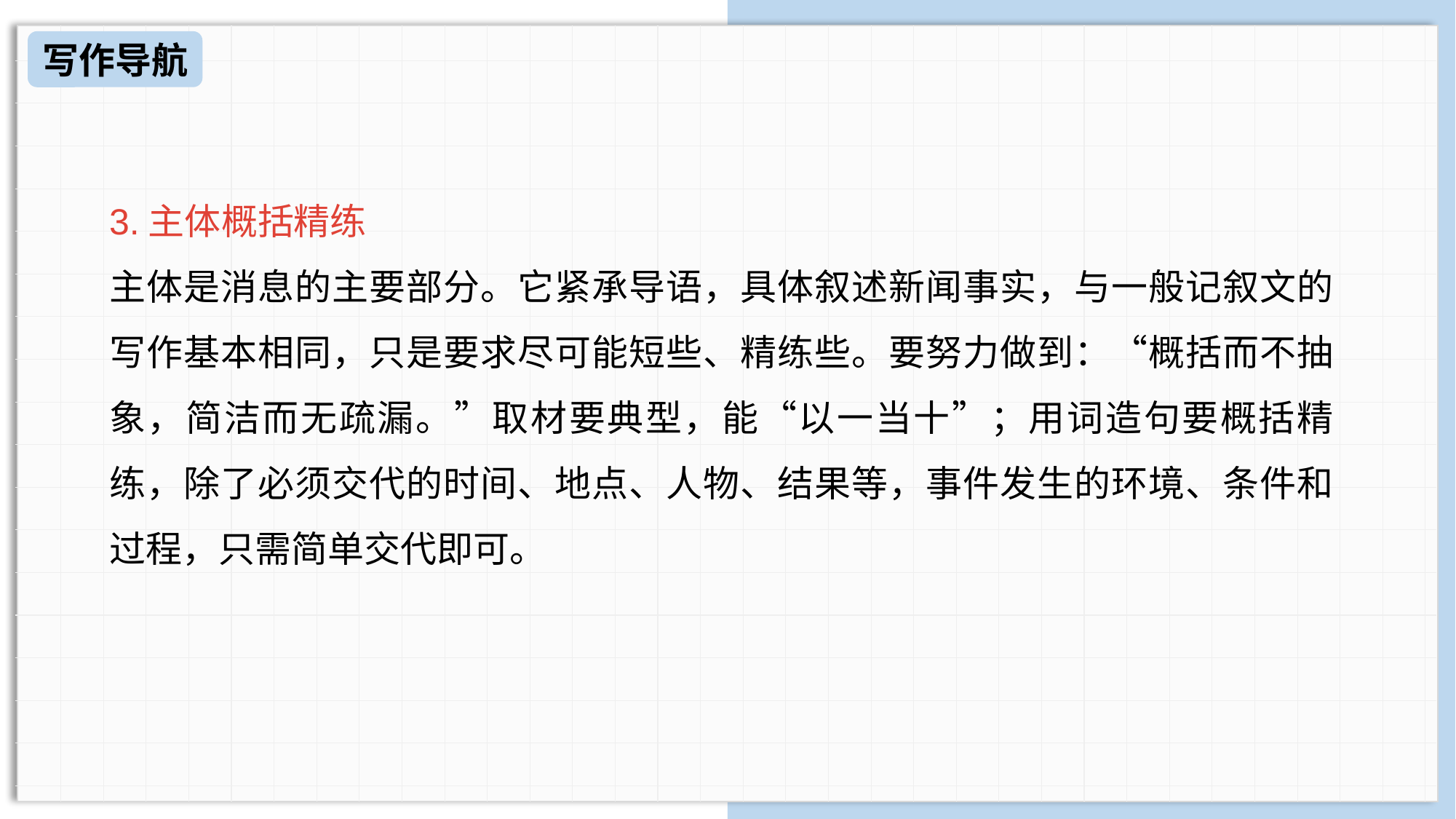

写作导航
3.主体概括精练
主体是消息的主要部分。它紧承导语，具体叙述新闻事实，与一般记叙文的写作基本相同，只是要求尽可能短些、精练些。要努力做到：“概括而不抽象，简洁而无疏漏。”取材要典型，能“以一当十”；用词造句要概括精练，除了必须交代的时间、地点、人物、结果等，事件发生的环境、条件和过程，只需简单交代即可。